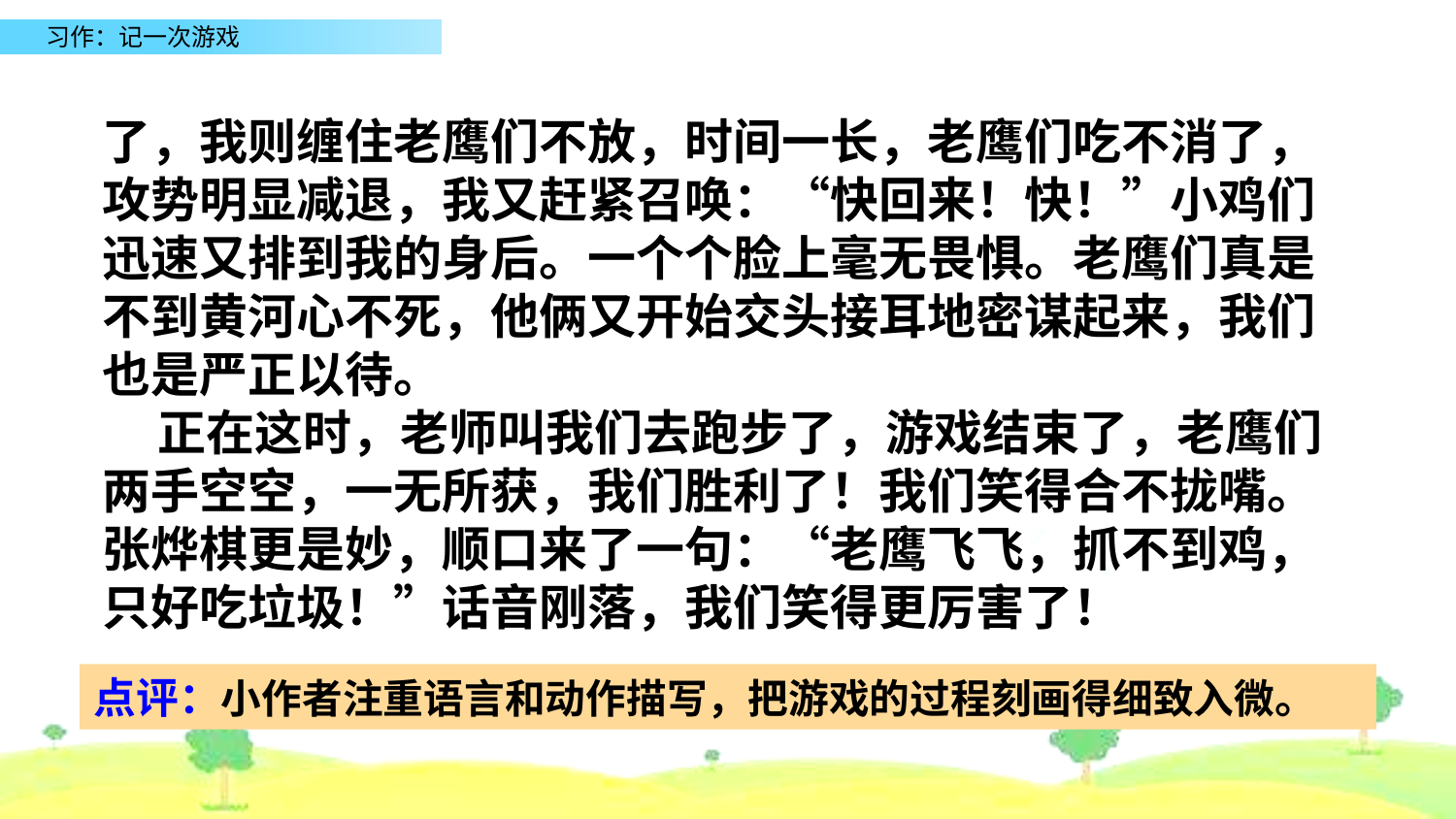

了，我则缠住老鹰们不放，时间一长，老鹰们吃不消了，攻势明显减退，我又赶紧召唤：“快回来！快！”小鸡们迅速又排到我的身后。一个个脸上毫无畏惧。老鹰们真是不到黄河心不死，他俩又开始交头接耳地密谋起来，我们也是严正以待。
    正在这时，老师叫我们去跑步了，游戏结束了，老鹰们两手空空，一无所获，我们胜利了！我们笑得合不拢嘴。张烨棋更是妙，顺口来了一句：“老鹰飞飞，抓不到鸡，只好吃垃圾！”话音刚落，我们笑得更厉害了！
点评：小作者注重语言和动作描写，把游戏的过程刻画得细致入微。